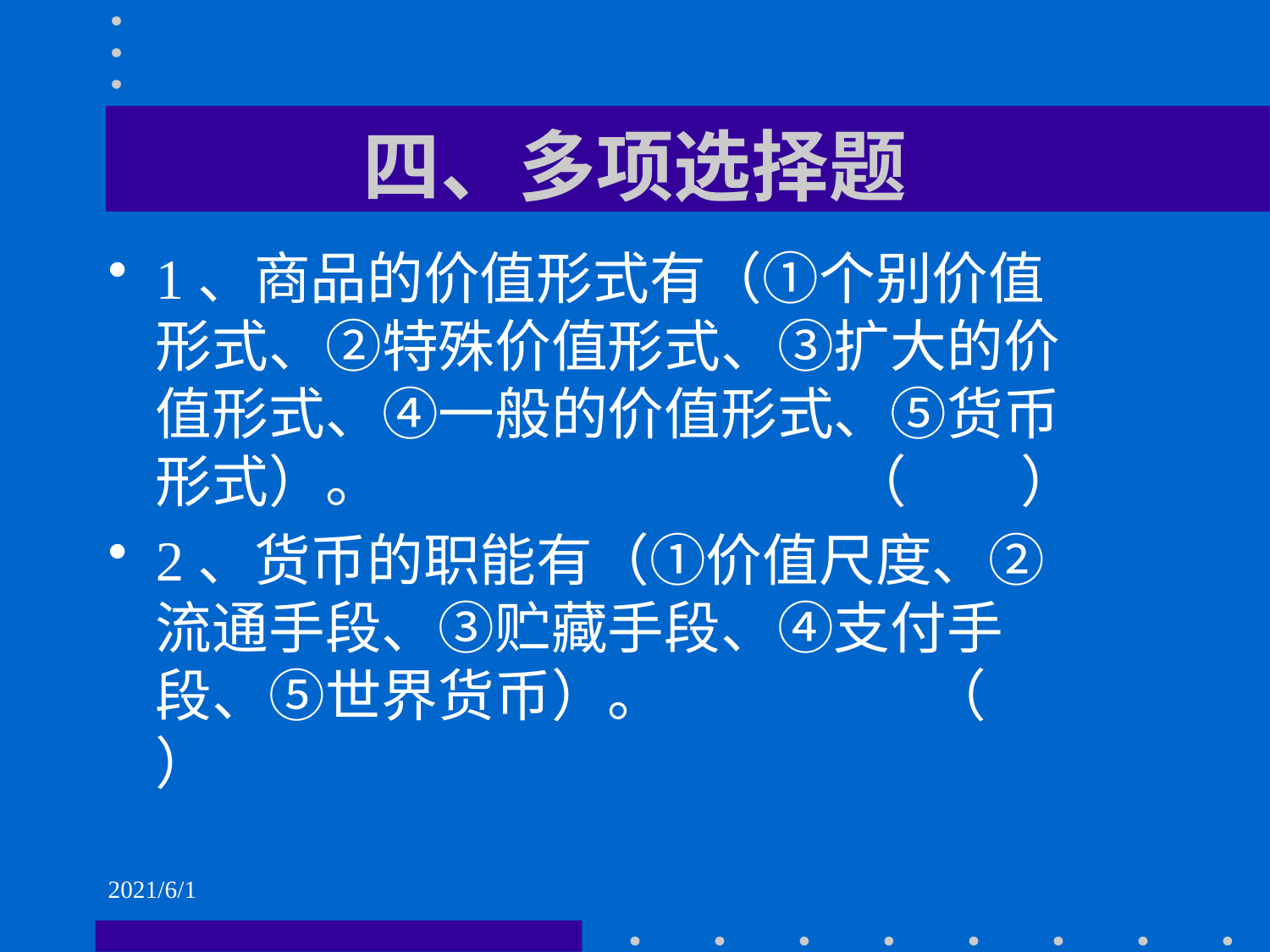

# 四、多项选择题
1、商品的价值形式有（①个别价值形式、②特殊价值形式、③扩大的价值形式、④一般的价值形式、⑤货币形式）。                                     （         ）
2、货币的职能有（①价值尺度、②流通手段、③贮藏手段、④支付手段、⑤世界货币）。                     （         ）
2021/6/1